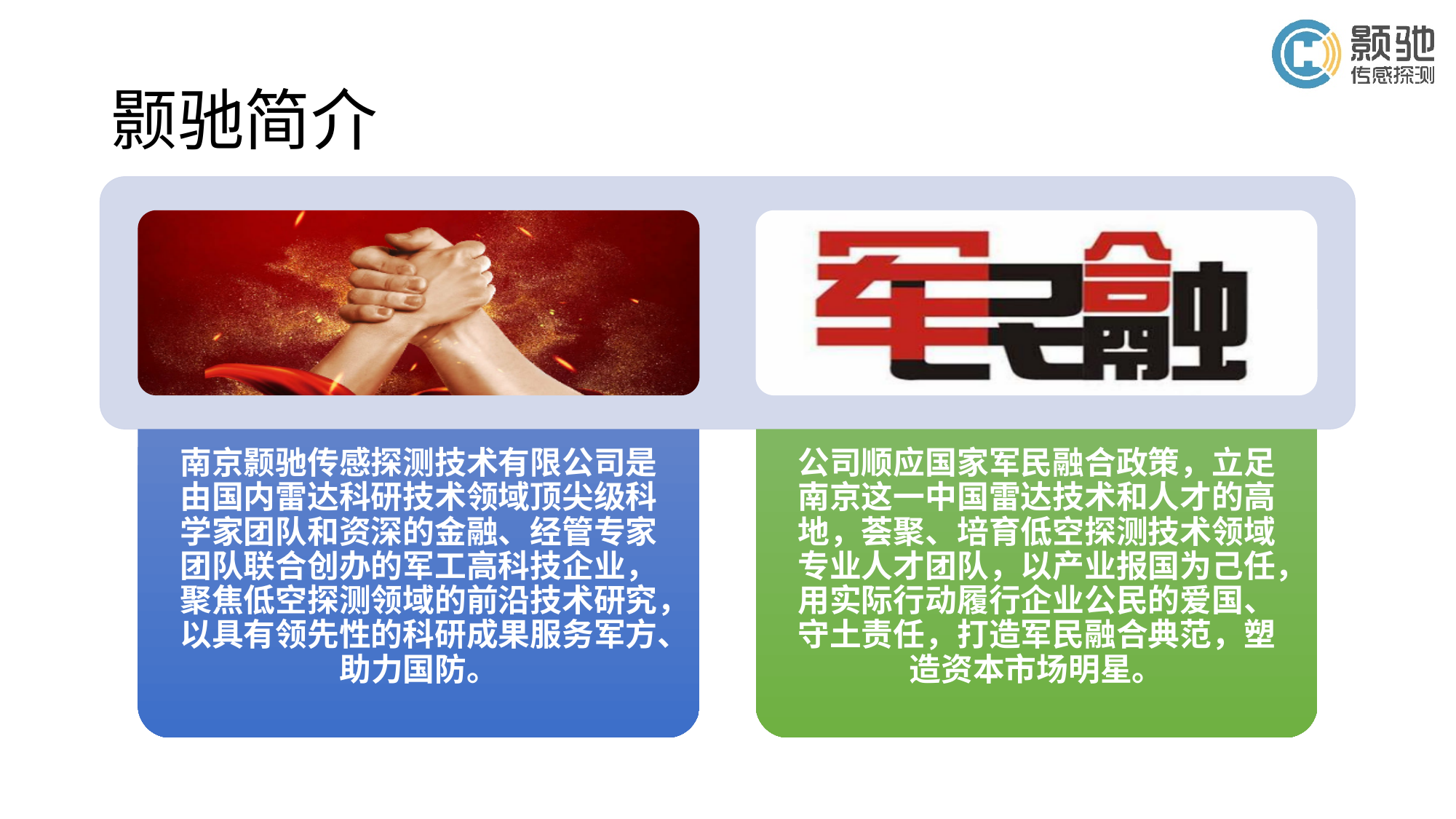

# 颢驰简介
南京颢驰传感探测技术有限公司是由国内雷达科研技术领域顶尖级科学家团队和资深的金融、经管专家团队联合创办的军工高科技企业，聚焦低空探测领域的前沿技术研究，以具有领先性的科研成果服务军方、助力国防。
公司顺应国家军民融合政策，立足南京这一中国雷达技术和人才的高地，荟聚、培育低空探测技术领域专业人才团队，以产业报国为己任，用实际行动履行企业公民的爱国、守土责任，打造军民融合典范，塑造资本市场明星。